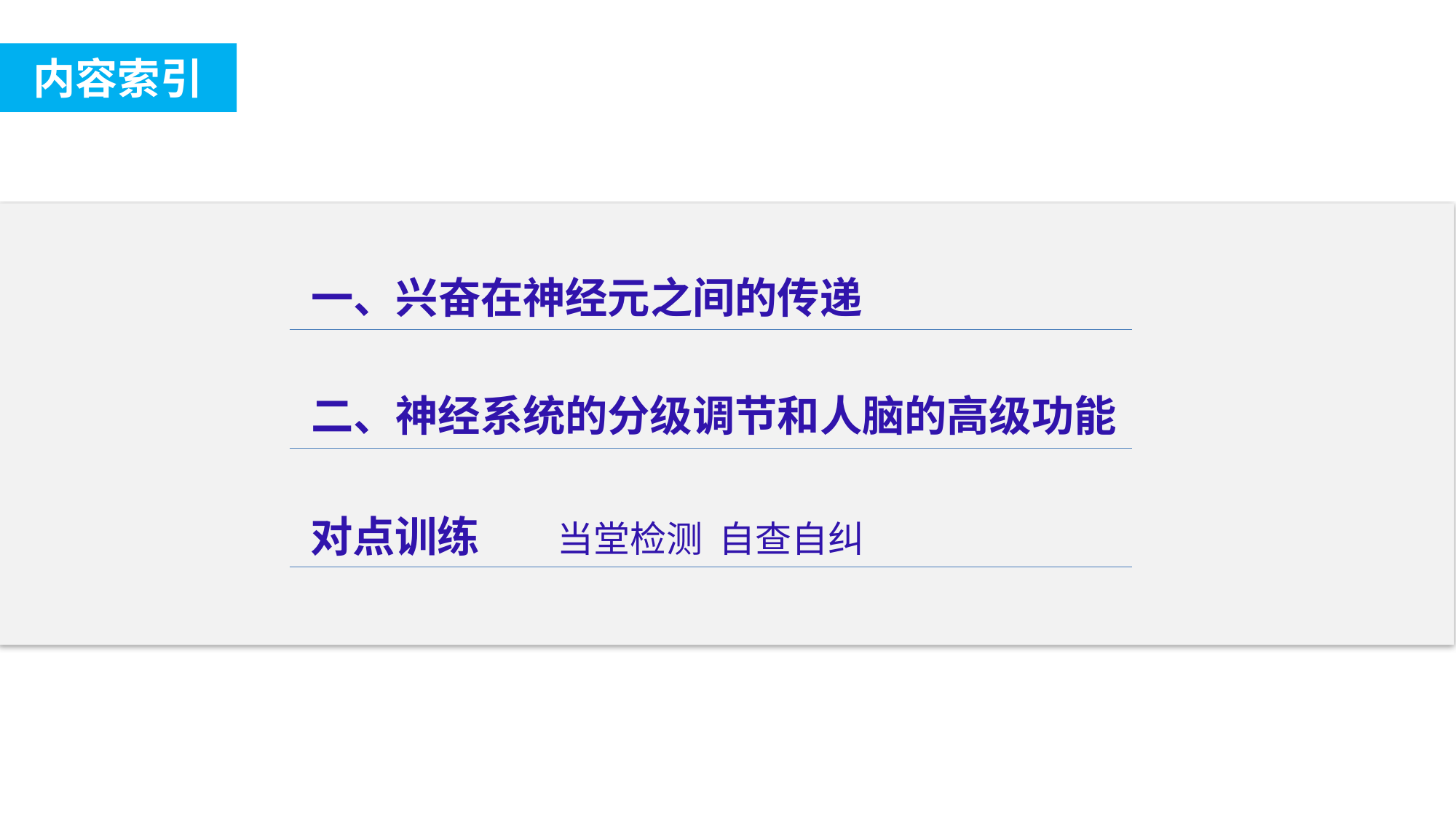

内容索引

一、兴奋在神经元之间的传递
二、神经系统的分级调节和人脑的高级功能
对点训练        当堂检测  自查自纠